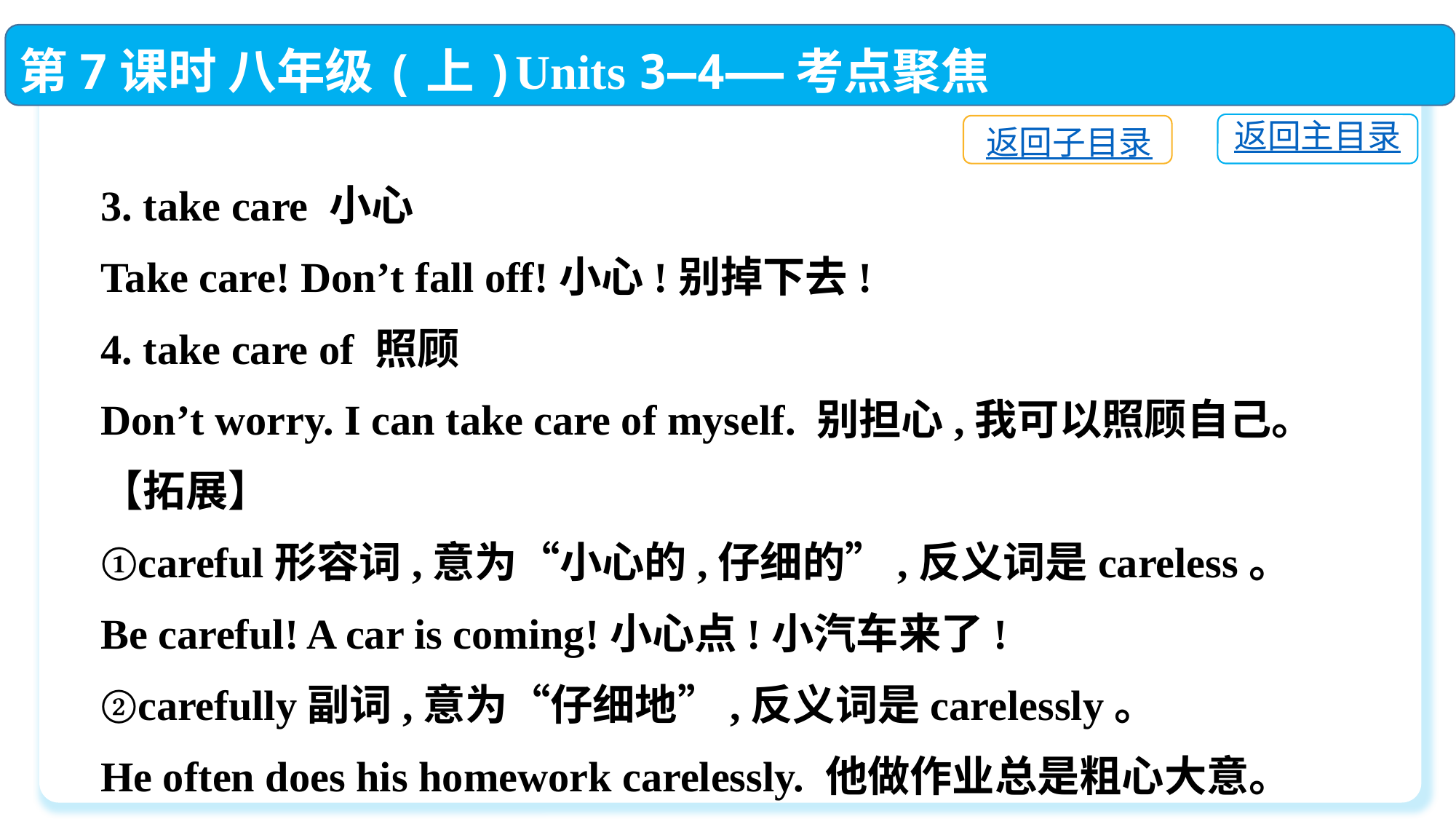

第7课时 八年级(上)Units 3—4——考点聚焦

返回主目录

返回子目录
3. take care 小心
Take care! Don’t fall off!小心!别掉下去!
4. take care of 照顾
Don’t worry. I can take care of myself. 别担心,我可以照顾自己。【拓展】
①careful形容词,意为“小心的,仔细的”,反义词是careless。
Be careful! A car is coming!小心点!小汽车来了!
②carefully副词,意为“仔细地”,反义词是carelessly。
He often does his homework carelessly. 他做作业总是粗心大意。